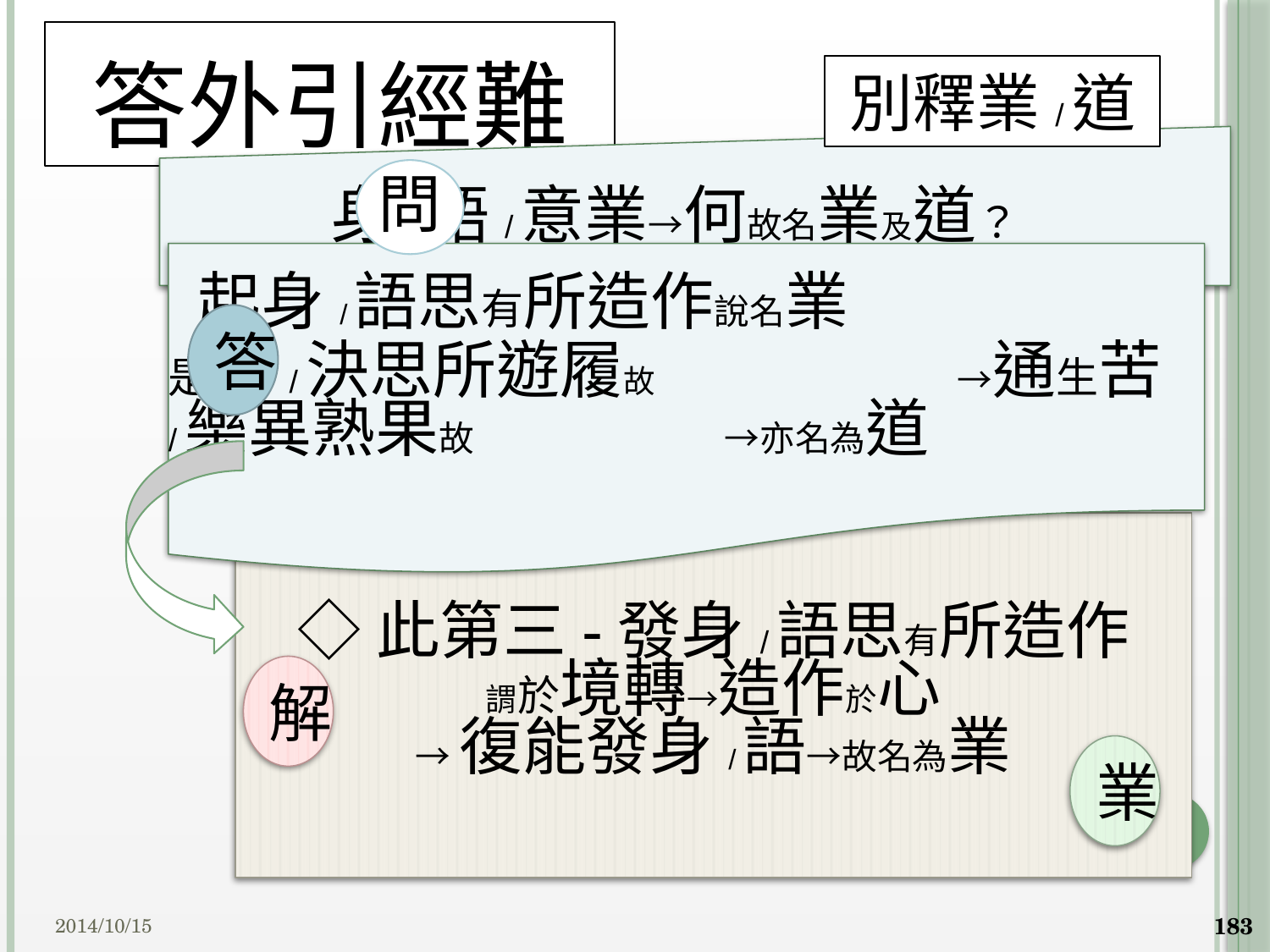

# 答外引經難
別釋業/道
           身/語/意業→何故名業及道？
 起身/語思有所造作說名業
是審/決思所遊履故                                          →通生苦/樂異熟果故                                →亦名為道
問
答

◇此第三-發身/語思有所造作
謂於境轉→造作於心
→復能發身/語→故名為業
解
業
2014/10/15
183